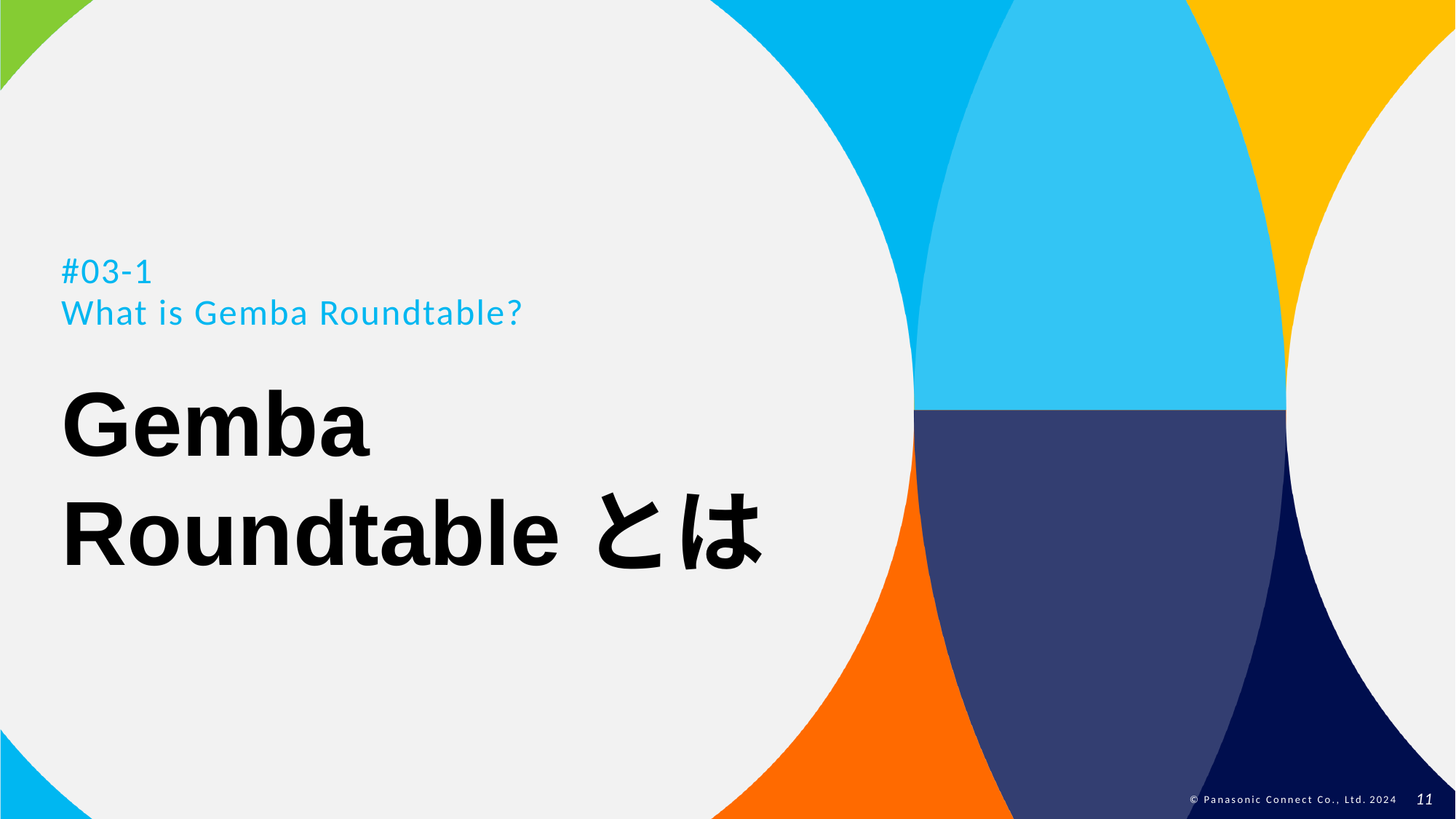

#03-1
What is Gemba Roundtable?
Gemba Roundtableとは